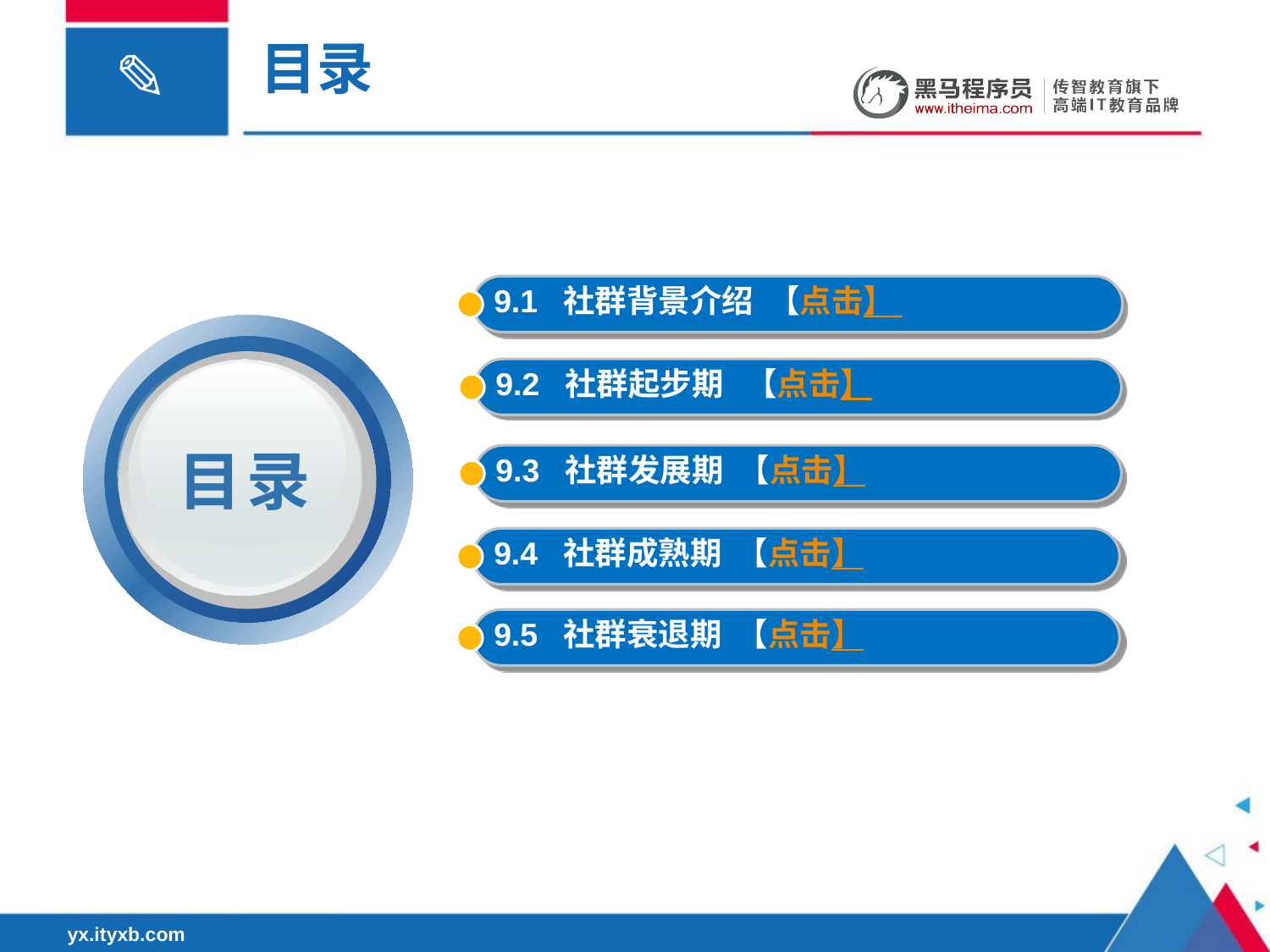

目录
9.1  社群背景介绍  【点击】

9.2  社群起步期   【点击】

目录
9.3  社群发展期  【点击】

9.4  社群成熟期  【点击】

9.5  社群衰退期  【点击】